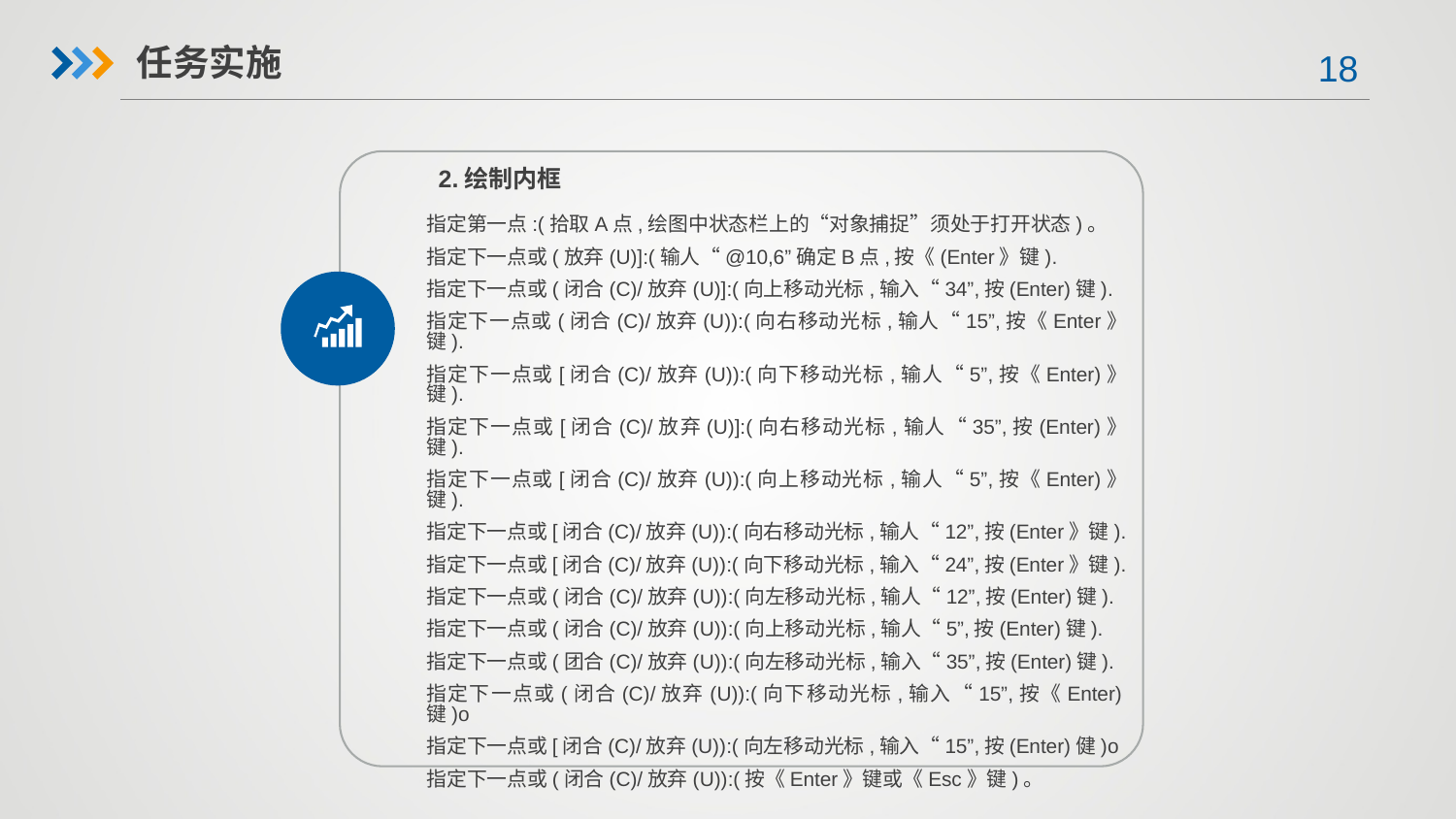

任务实施
2.绘制内框

指定第一点:(拾取A点,绘图中状态栏上的“对象捕捉”须处于打开状态)。
指定下一点或(放弃(U)]:(输人“@10,6”确定B点,按《(Enter》键).
指定下一点或(闭合(C)/放弃(U)]:(向上移动光标,输入“34”,按(Enter)键).
指定下一点或(闭合(C)/放弃(U)):(向右移动光标,输人“15”,按《Enter》键).
指定下一点或[闭合(C)/放弃(U)):(向下移动光标,输人“5”,按《Enter)》键).
指定下一点或[闭合(C)/放弃(U)]:(向右移动光标,输人“35”,按(Enter)》键).
指定下一点或[闭合(C)/放弃(U)):(向上移动光标,输人“5”,按《Enter)》键).
指定下一点或[闭合(C)/放弃(U)):(向右移动光标,输人“12”,按(Enter》键).
指定下一点或[闭合(C)/放弃(U)):(向下移动光标,输入“24”,按(Enter》键).
指定下一点或(闭合(C)/放弃(U)):(向左移动光标,输人“12”,按(Enter)键).
指定下一点或(闭合(C)/放弃(U)):(向上移动光标,输人“5”,按(Enter)键).
指定下一点或(团合(C)/放弃(U)):(向左移动光标,输入“35”,按(Enter)键).
指定下一点或(闭合(C)/放弃(U)):(向下移动光标,输入“15”,按《Enter)键)o
指定下一点或[闭合(C)/放弃(U)):(向左移动光标,输入“15”,按(Enter)健)o
指定下一点或(闭合(C)/放弃(U)):(按《Enter》键或《Esc》键)。